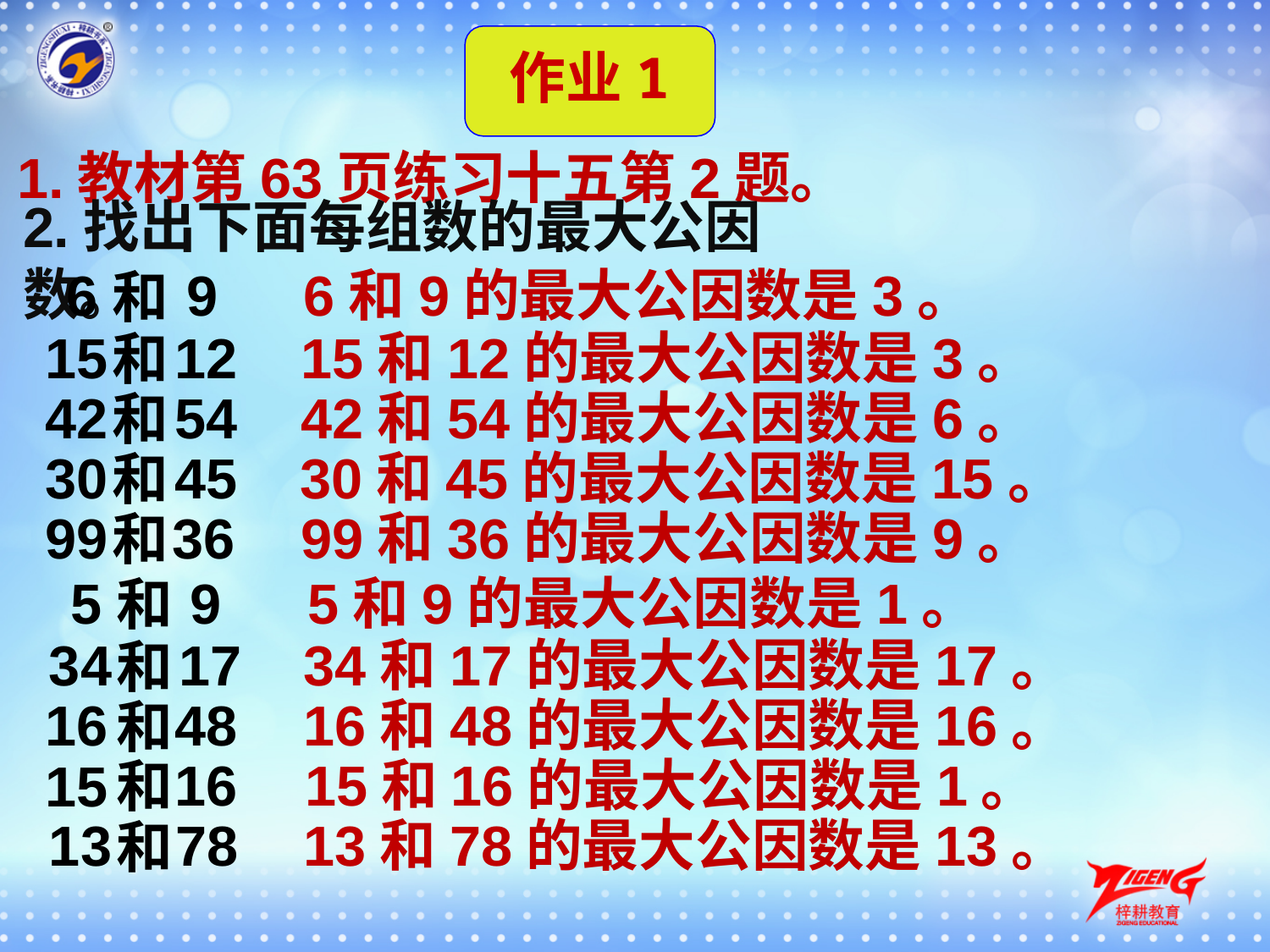

作业1
1.教材第63页练习十五第2题。
2.找出下面每组数的最大公因数。
6
9
6和9的最大公因数是3。
和
15
12
15和12的最大公因数是3。
和
42
54
42和54的最大公因数是6。
和
30
45
30和45的最大公因数是15。
和
99
36
99和36的最大公因数是9。
和
5
9
5和9的最大公因数是1。
和
34
17
34和17的最大公因数是17。
和
16
48
16和48的最大公因数是16。
和
16
15和16的最大公因数是1。
15
和
13
78
13和78的最大公因数是13。
和